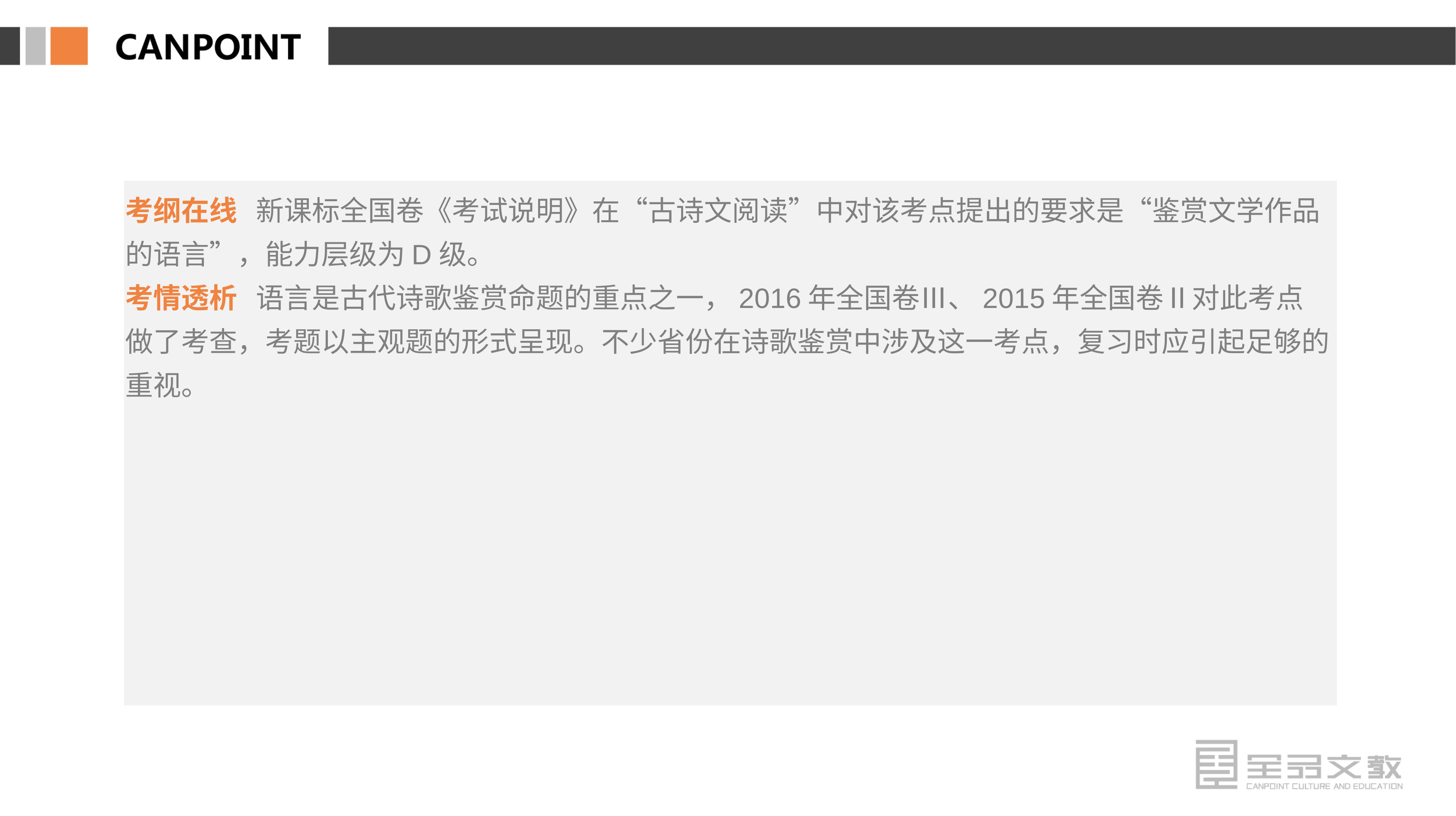

考纲在线   新课标全国卷《考试说明》在“古诗文阅读”中对该考点提出的要求是“鉴赏文学作品的语言”，能力层级为D级。
考情透析   语言是古代诗歌鉴赏命题的重点之一，2016年全国卷Ⅲ、2015年全国卷Ⅱ对此考点做了考查，考题以主观题的形式呈现。不少省份在诗歌鉴赏中涉及这一考点，复习时应引起足够的重视。